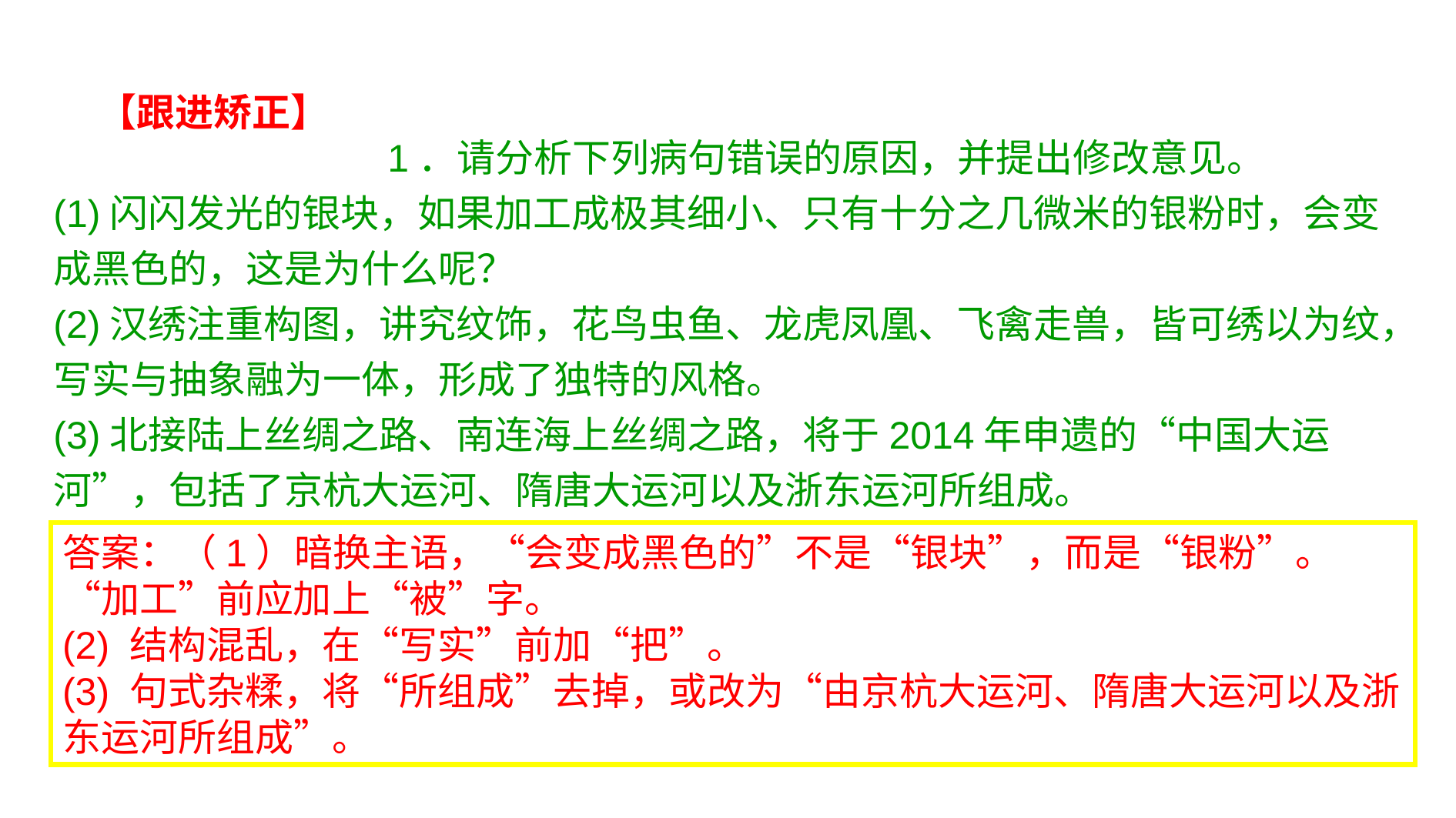

【跟进矫正】
                               1．请分析下列病句错误的原因，并提出修改意见。
(1)闪闪发光的银块，如果加工成极其细小、只有十分之几微米的银粉时，会变成黑色的，这是为什么呢？
(2)汉绣注重构图，讲究纹饰，花鸟虫鱼、龙虎凤凰、飞禽走兽，皆可绣以为纹，写实与抽象融为一体，形成了独特的风格。
(3)北接陆上丝绸之路、南连海上丝绸之路，将于2014年申遗的“中国大运河”，包括了京杭大运河、隋唐大运河以及浙东运河所组成。
答案：（1）暗换主语，“会变成黑色的”不是“银块”，而是“银粉”。“加工”前应加上“被”字。
(2) 结构混乱，在“写实”前加“把”。
(3) 句式杂糅，将“所组成”去掉，或改为“由京杭大运河、隋唐大运河以及浙东运河所组成”。